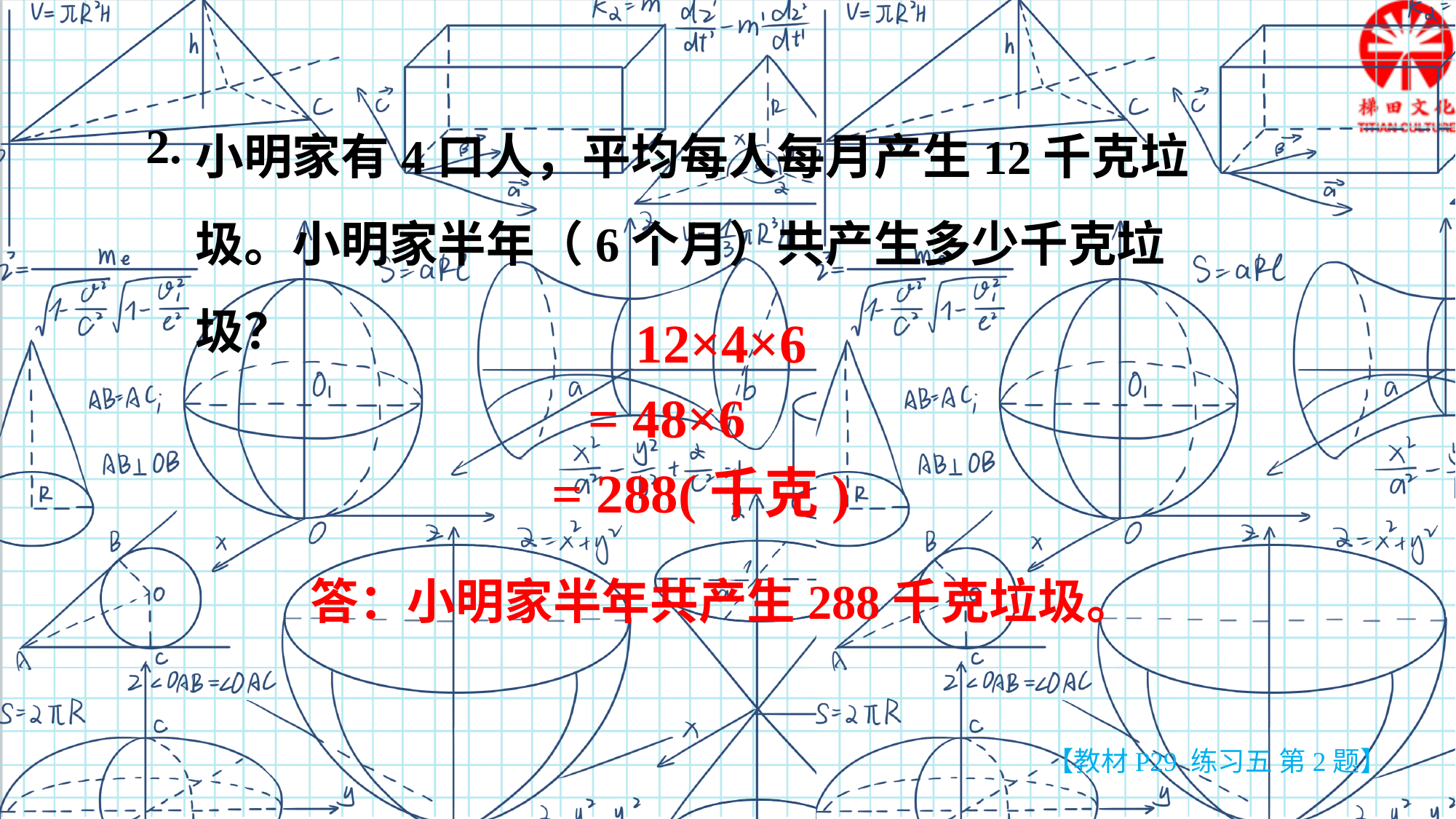

小明家有4口人，平均每人每月产生12千克垃圾。小明家半年（6个月）共产生多少千克垃圾？
2.
        12×4×6
= 48×6
     = 288(千克)
答：小明家半年共产生288千克垃圾。
【教材P29 练习五 第2题】